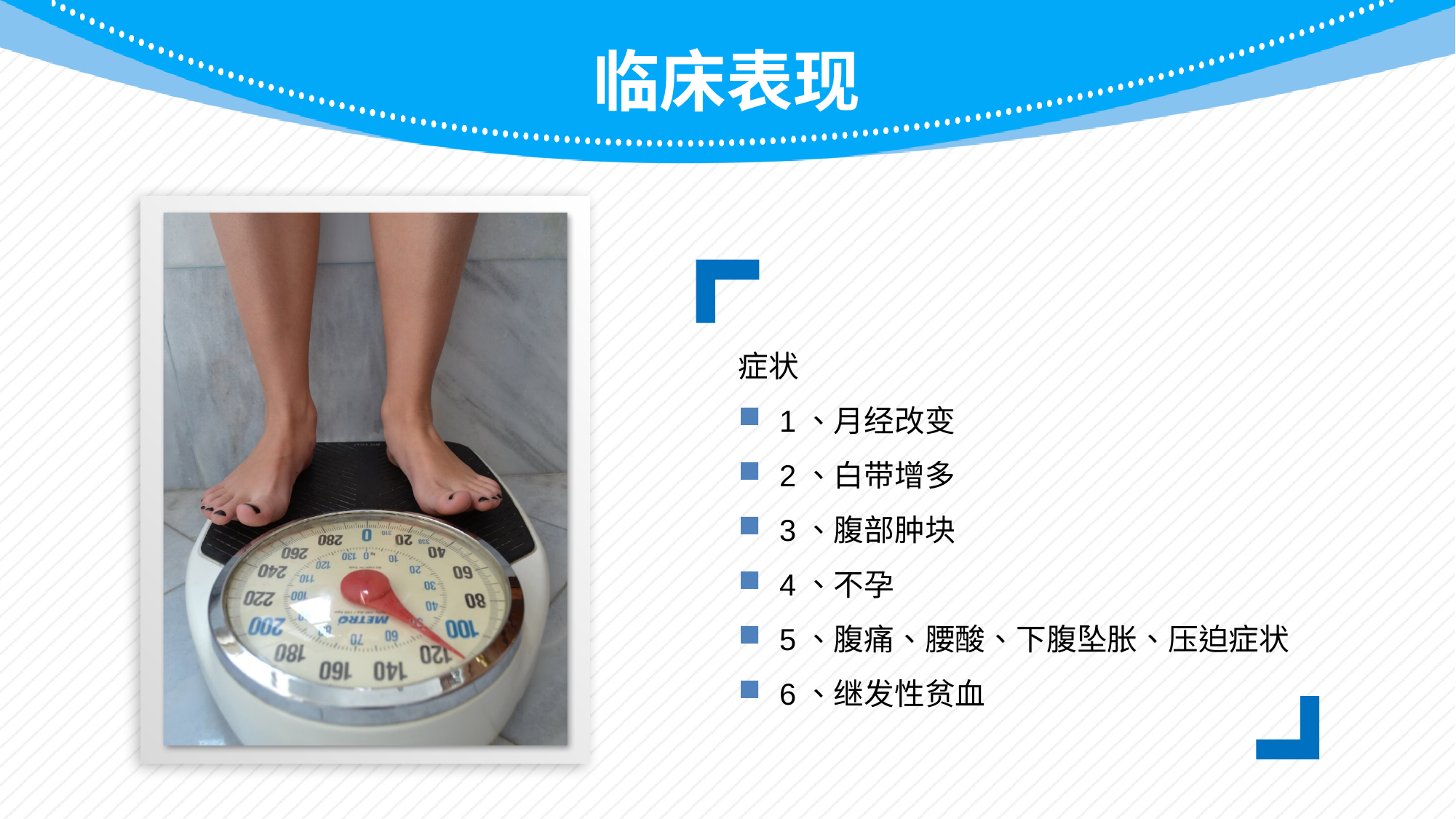

临床表现

症状
1、月经改变
2、白带增多
3、腹部肿块
4、不孕
5、腹痛、腰酸、下腹坠胀、压迫症状
6、继发性贫血